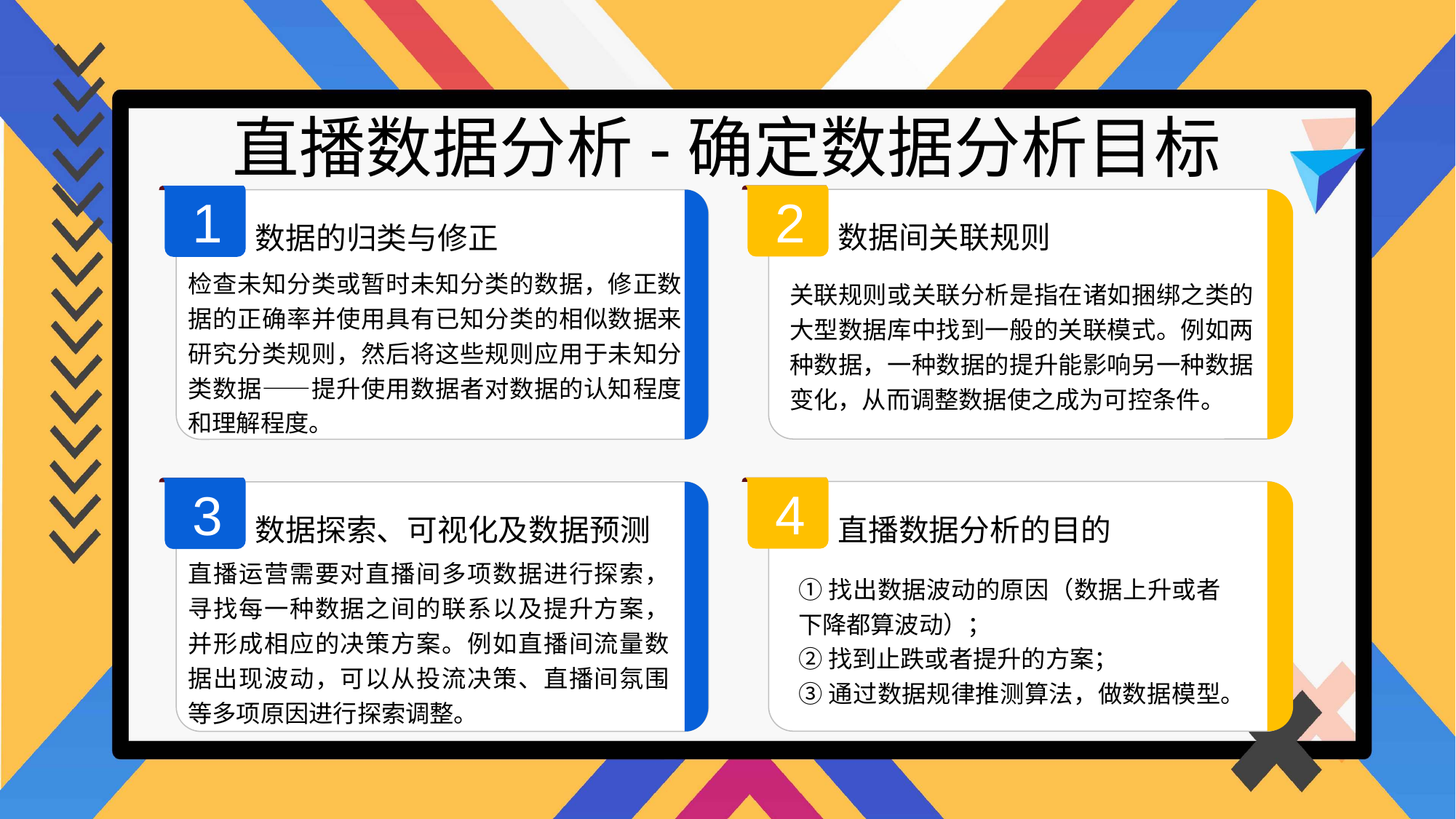

直播数据分析-确定数据分析目标
2
1

数据间关联规则
数据的归类与修正
检查未知分类或暂时未知分类的数据，修正数据的正确率并使用具有已知分类的相似数据来研究分类规则，然后将这些规则应用于未知分类数据——提升使用数据者对数据的认知程度和理解程度。
关联规则或关联分析是指在诸如捆绑之类的大型数据库中找到一般的关联模式。例如两种数据，一种数据的提升能影响另一种数据变化，从而调整数据使之成为可控条件。
4
3

直播数据分析的目的
数据探索、可视化及数据预测
直播运营需要对直播间多项数据进行探索，寻找每一种数据之间的联系以及提升方案，并形成相应的决策方案。例如直播间流量数据出现波动，可以从投流决策、直播间氛围等多项原因进行探索调整。
①找出数据波动的原因（数据上升或者下降都算波动）；
②找到止跌或者提升的方案；
③通过数据规律推测算法，做数据模型。